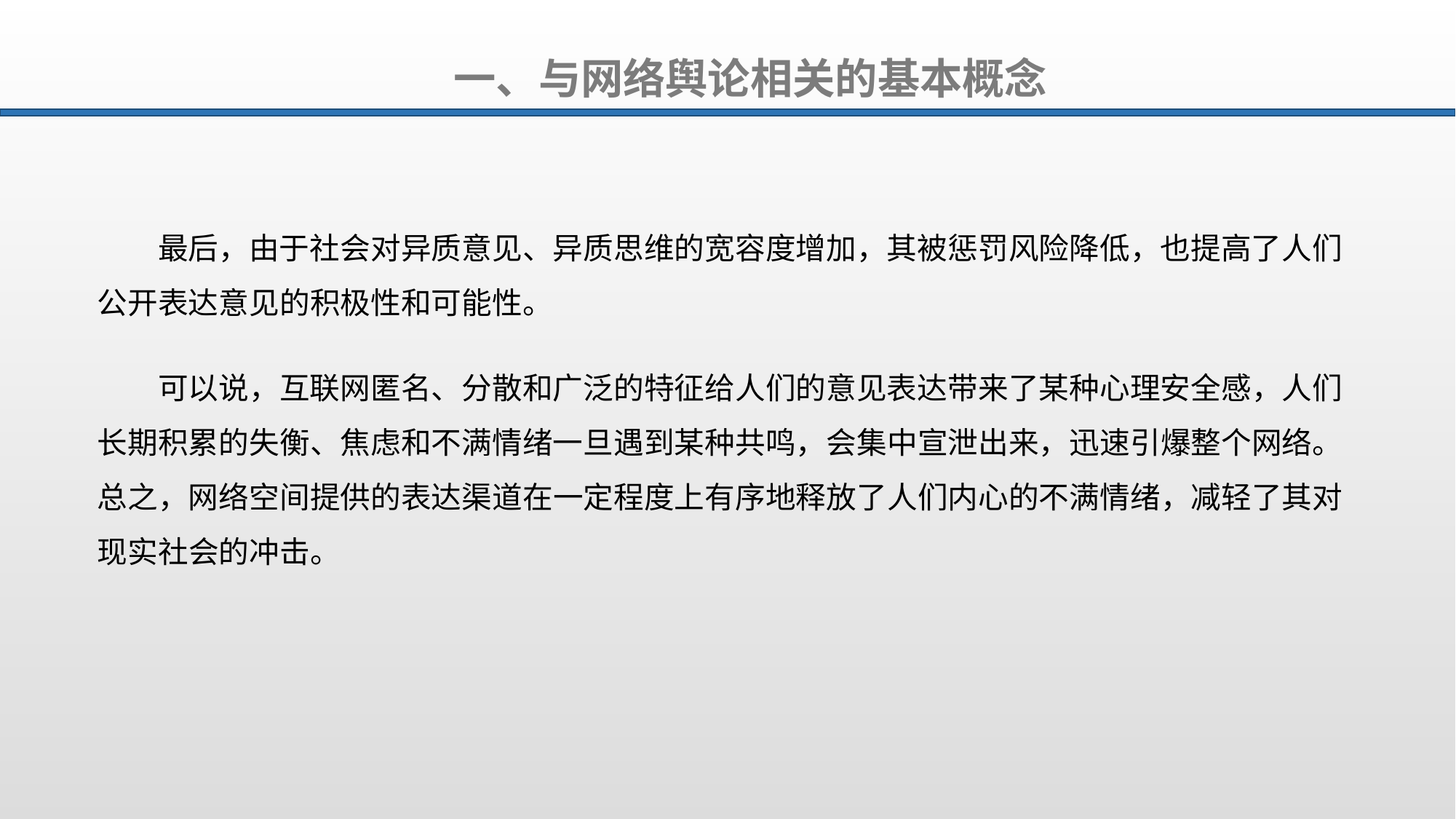

一、与网络舆论相关的基本概念

最后，由于社会对异质意见、异质思维的宽容度增加，其被惩罚风险降低，也提高了人们公开表达意见的积极性和可能性。
可以说，互联网匿名、分散和广泛的特征给人们的意见表达带来了某种心理安全感，人们长期积累的失衡、焦虑和不满情绪一旦遇到某种共鸣，会集中宣泄出来，迅速引爆整个网络。总之，网络空间提供的表达渠道在一定程度上有序地释放了人们内心的不满情绪，减轻了其对现实社会的冲击。